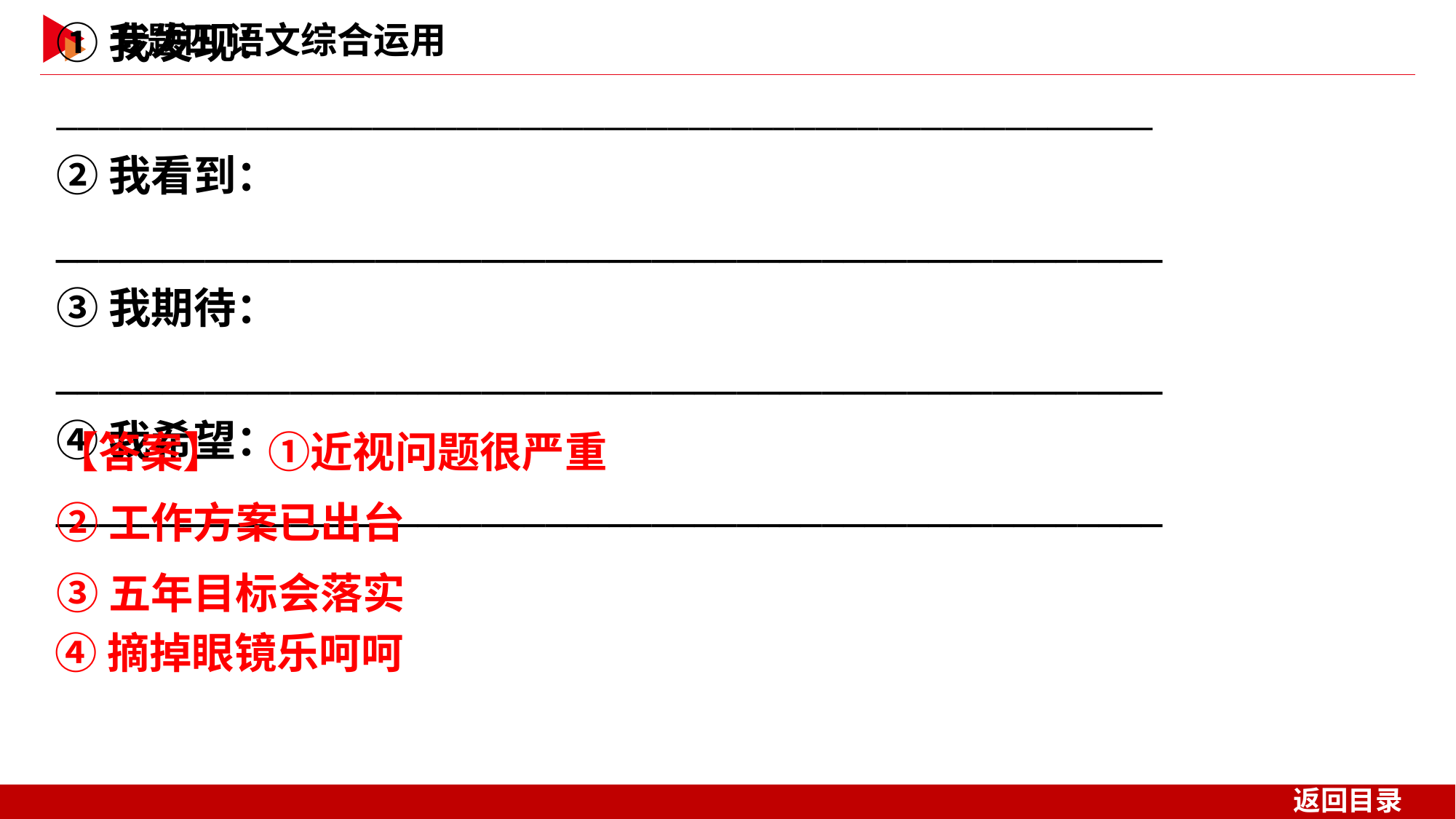

①我发现：____________________________________________________
②我看到：____________________________________________________
③我期待：____________________________________________________
④我希望：____________________________________________________
【答案】　①近视问题很严重
②工作方案已出台
③五年目标会落实
④摘掉眼镜乐呵呵